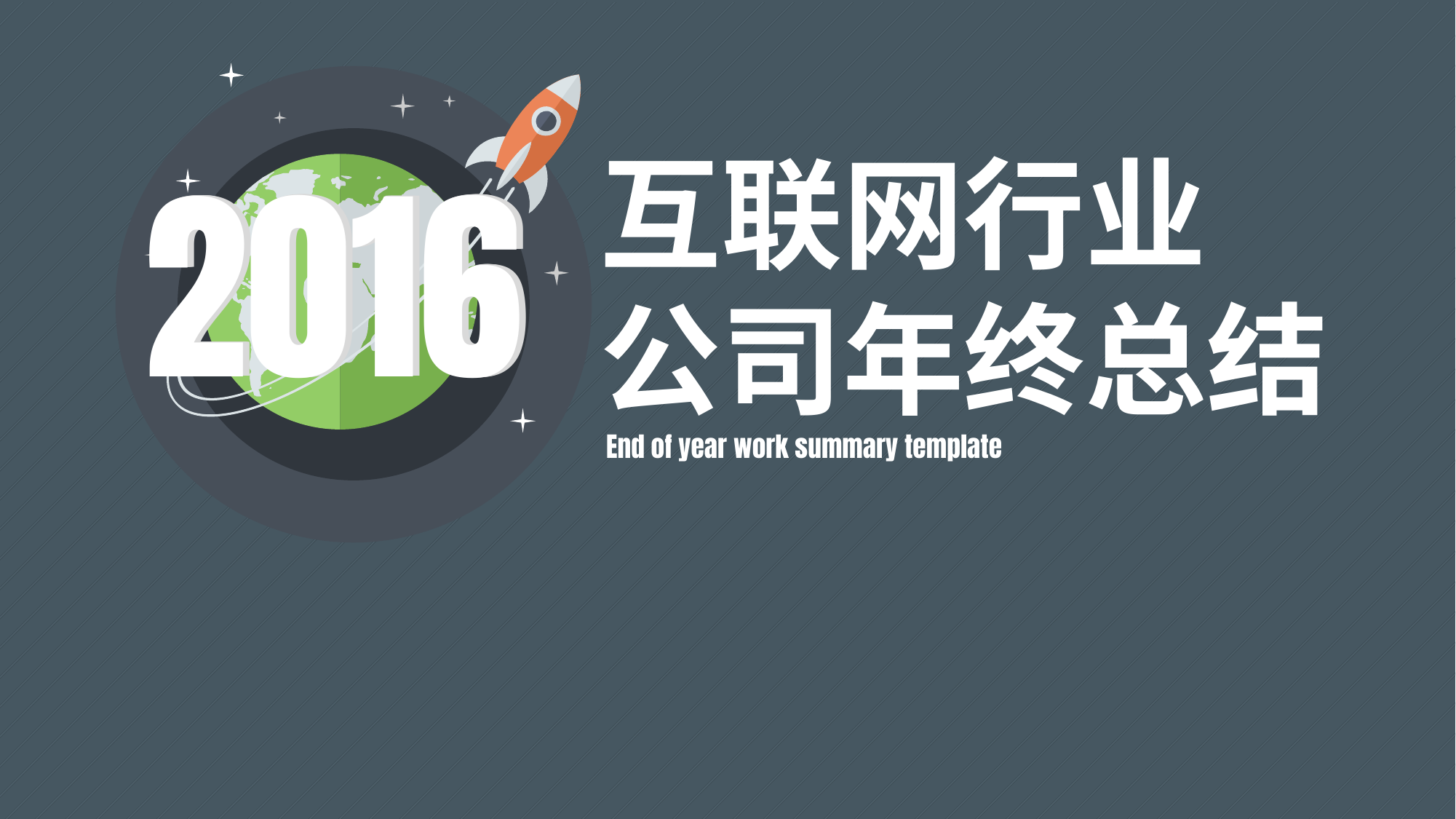

互联网行业
公司年终总结
2016
2016
2016
2016
2016
End of year work summary template